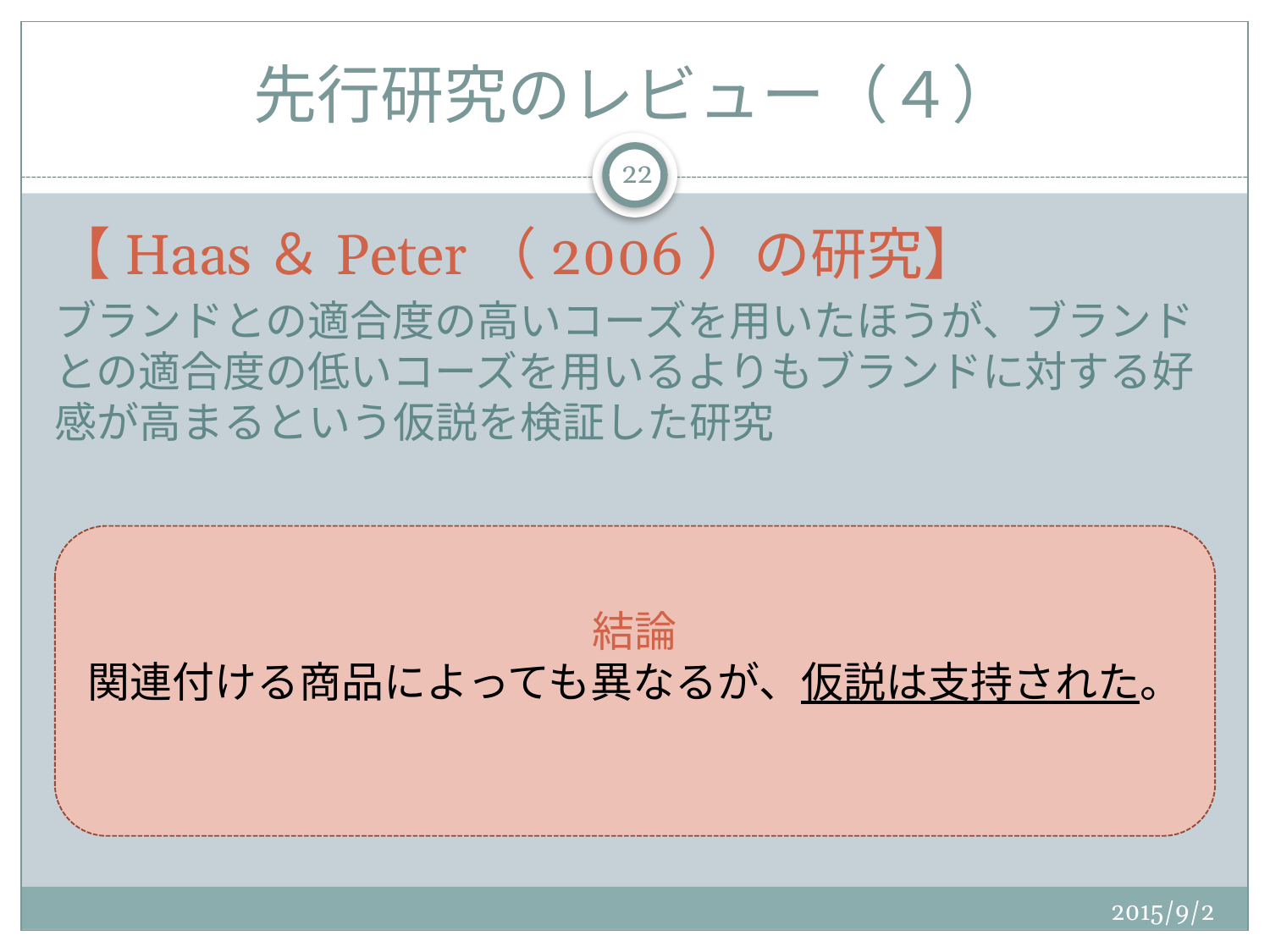

# 先行研究のレビュー（４）
22
【Haas＆Peter（2006）の研究】
ブランドとの適合度の高いコーズを用いたほうが、ブランドとの適合度の低いコーズを用いるよりもブランドに対する好感が高まるという仮説を検証した研究

結論
関連付ける商品によっても異なるが、仮説は支持された。

2015/9/2